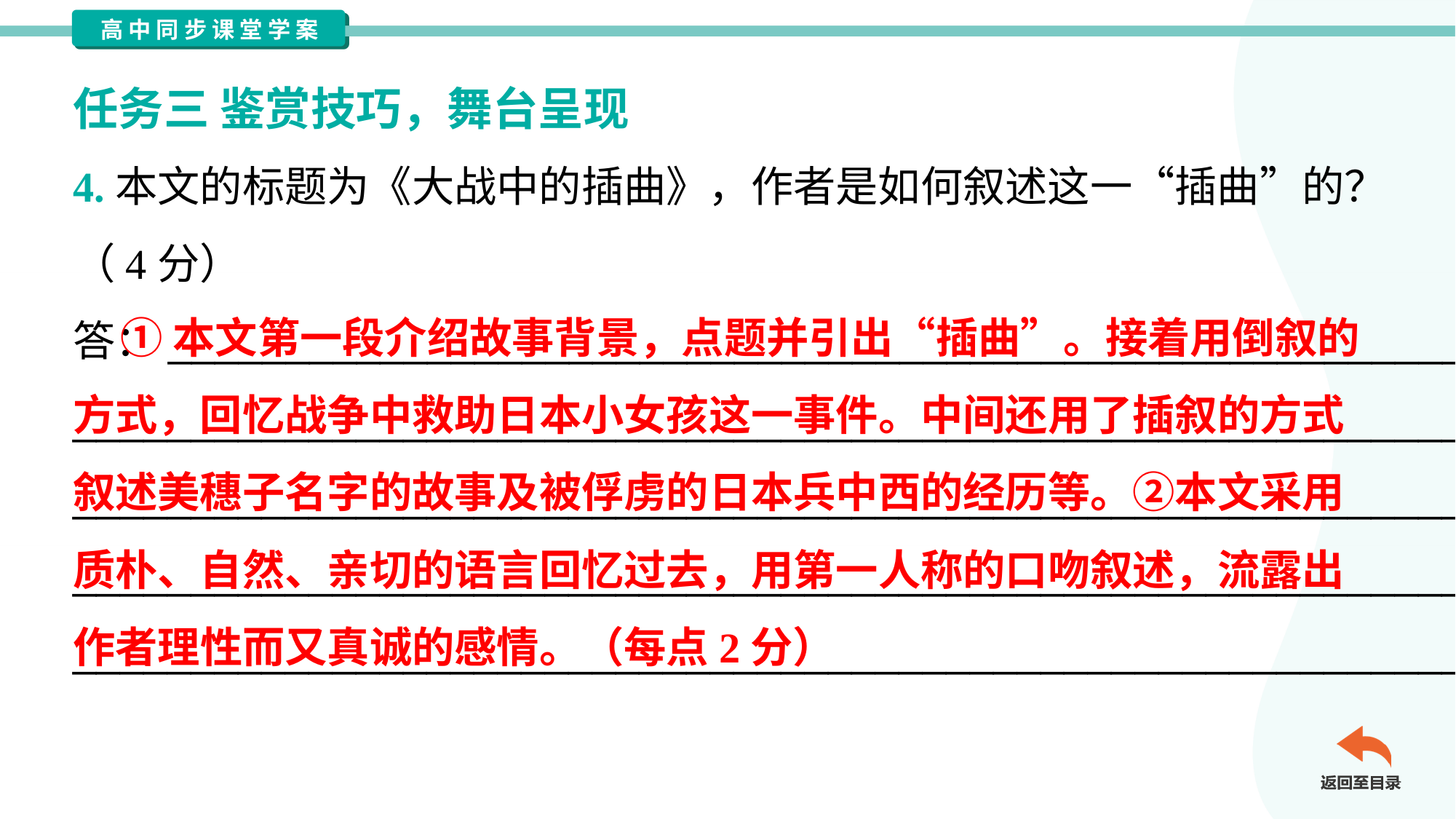

任务三 鉴赏技巧，舞台呈现
4.本文的标题为《大战中的插曲》，作者是如何叙述这一“插曲”的？
（4分）
答：_________________________________________________________
_____________________________________________________________
_____________________________________________________________
_____________________________________________________________
_____________________________________________________________
     ①本文第一段介绍故事背景，点题并引出“插曲”。接着用倒叙的
方式，回忆战争中救助日本小女孩这一事件。中间还用了插叙的方式
叙述美穗子名字的故事及被俘虏的日本兵中西的经历等。②本文采用
质朴、自然、亲切的语言回忆过去，用第一人称的口吻叙述，流露出
作者理性而又真诚的感情。（每点2分）